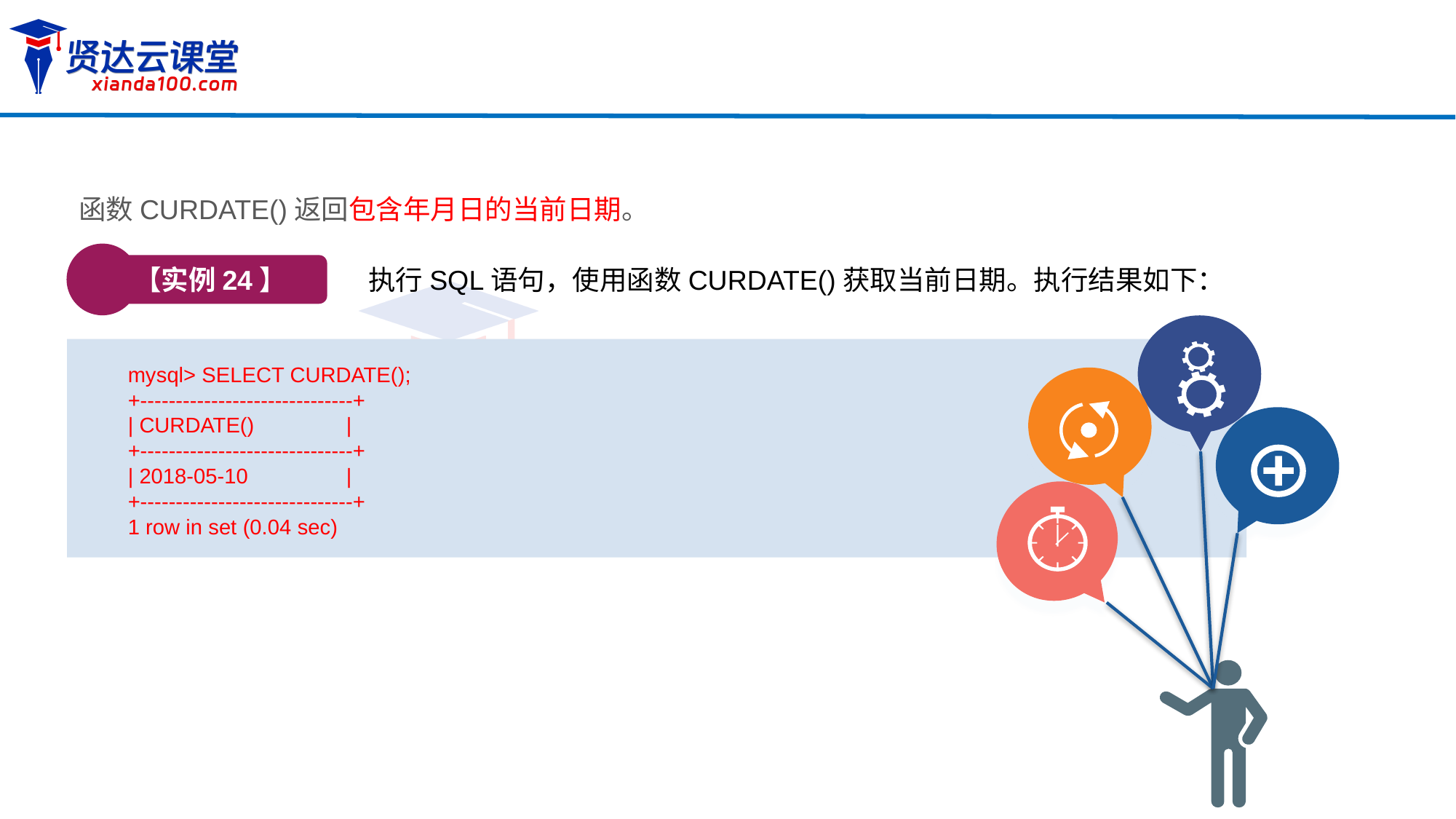

函数CURDATE()返回包含年月日的当前日期。

【实例24】
执行SQL语句，使用函数CURDATE()获取当前日期。执行结果如下：

mysql> SELECT CURDATE();
+------------------------------+
| CURDATE()	|
+------------------------------+
| 2018-05-10	|
+------------------------------+
1 row in set (0.04 sec)